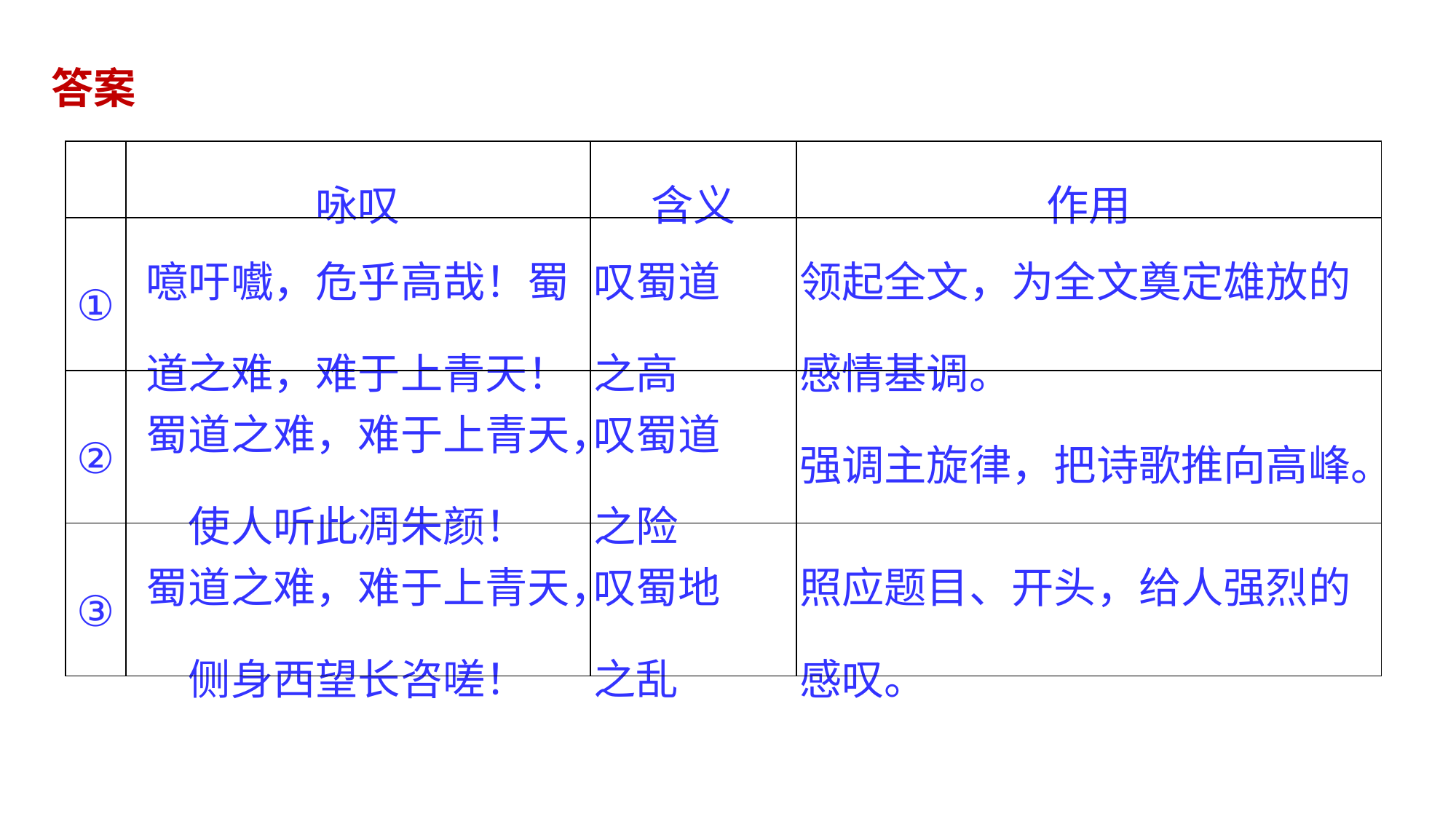

答案
|  | 咏叹 | 含义 | 作用 |
| --- | --- | --- | --- |
| ① | 噫吁嚱，危乎高哉！蜀道之难，难于上青天！ | 叹蜀道 之高 | 领起全文，为全文奠定雄放的感情基调。 |
| ② | 蜀道之难，难于上青天，使人听此凋朱颜！ | 叹蜀道 之险 | 强调主旋律，把诗歌推向高峰。 |
| ③ | 蜀道之难，难于上青天，侧身西望长咨嗟！ | 叹蜀地 之乱 | 照应题目、开头，给人强烈的感叹。 |